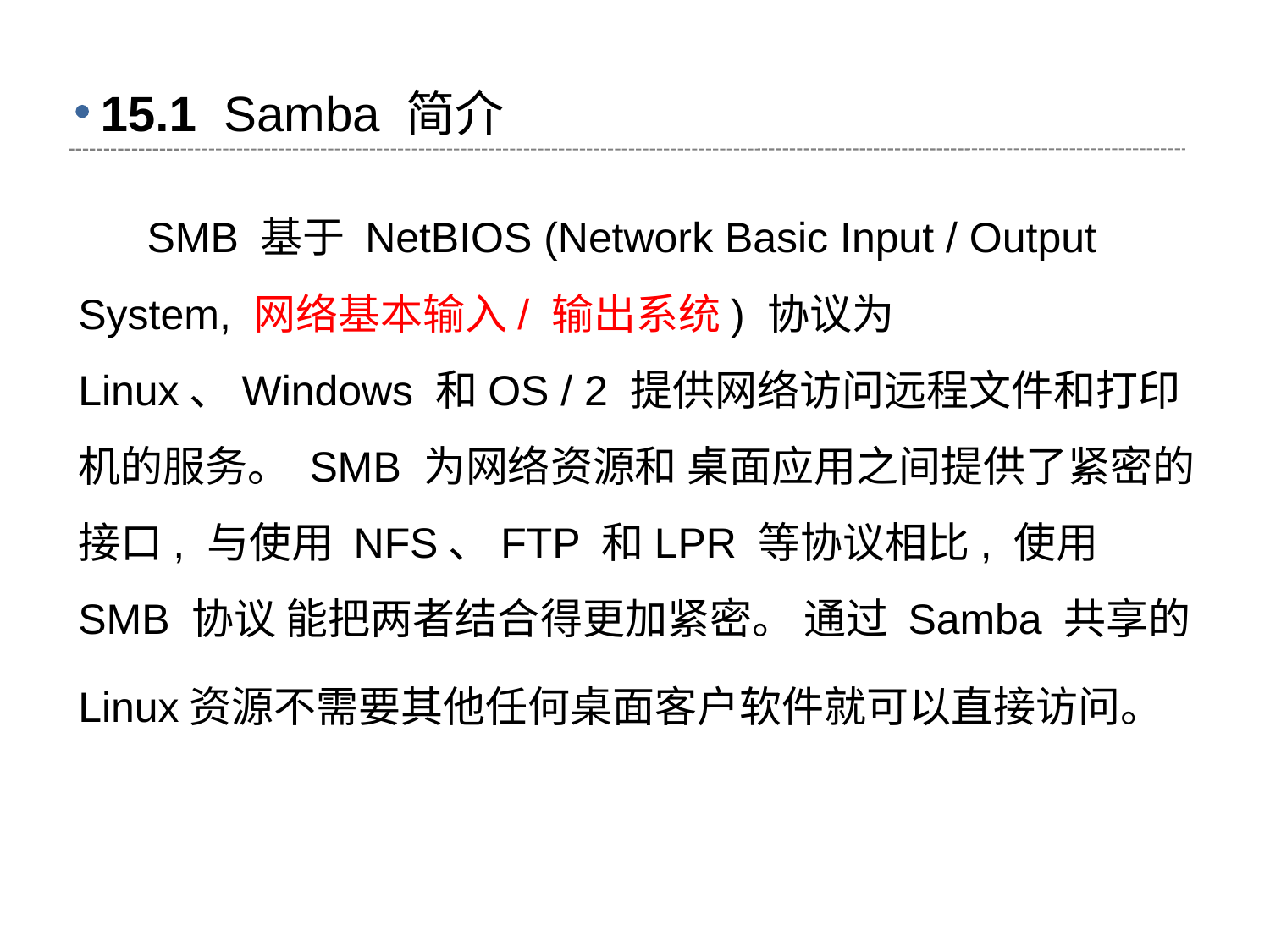

# 15.1  Samba 简介
     SMB 基于 NetBIOS (Network Basic Input / Output System, 网络基本输入/ 输出系统) 协议为 Linux、Windows 和OS / 2 提供网络访问远程文件和打印机的服务。 SMB 为网络资源和 桌面应用之间提供了紧密的接口, 与使用 NFS、FTP 和LPR 等协议相比, 使用 SMB 协议 能把两者结合得更加紧密。 通过 Samba 共享的 Linux资源不需要其他任何桌面客户软件就可以直接访问。